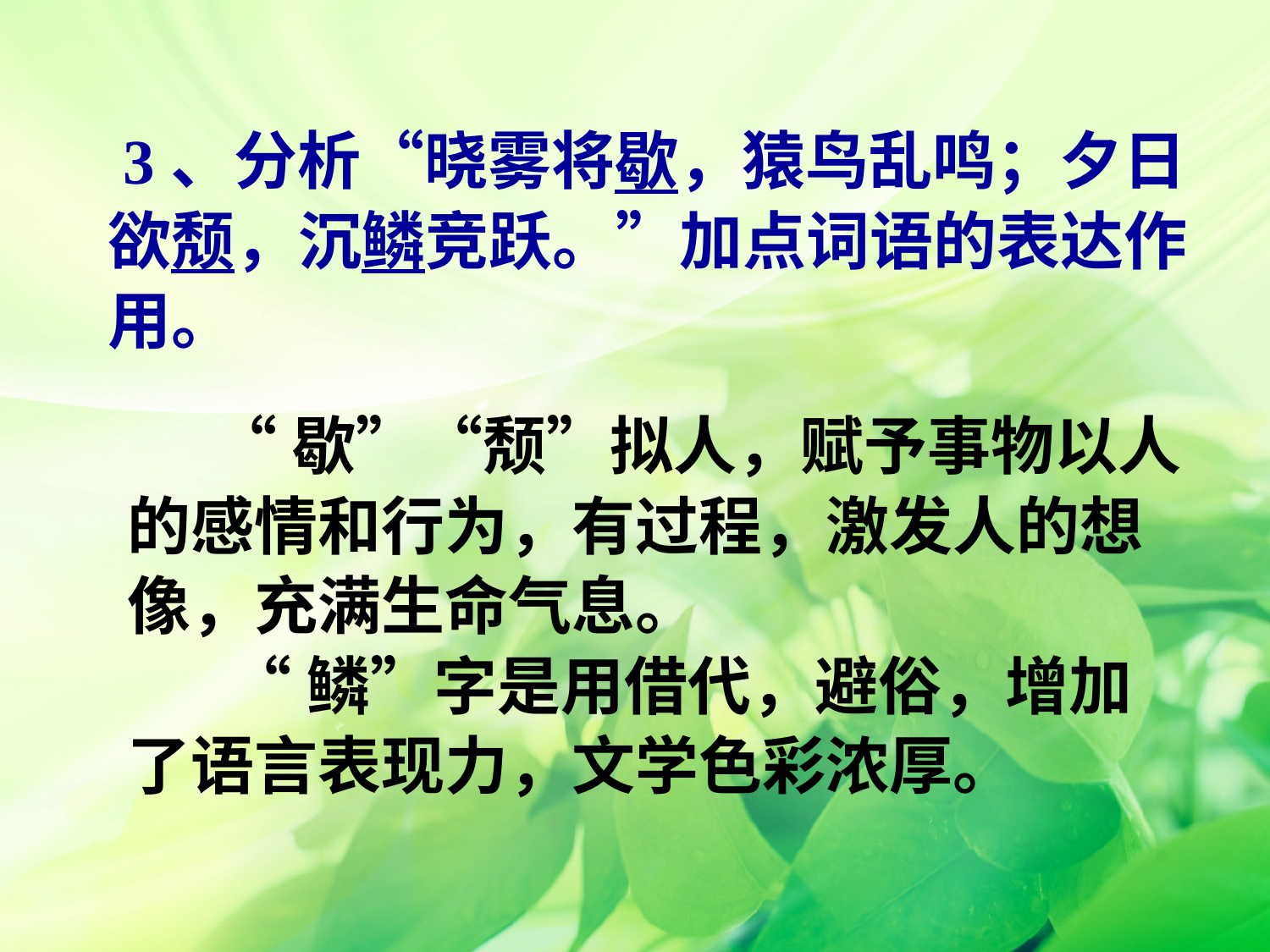

3、分析“晓雾将歇，猿鸟乱鸣；夕日欲颓，沉鳞竞跃。”加点词语的表达作用。
      “歇”“颓”拟人，赋予事物以人的感情和行为，有过程，激发人的想像，充满生命气息。
       “鳞”字是用借代，避俗，增加了语言表现力，文学色彩浓厚。